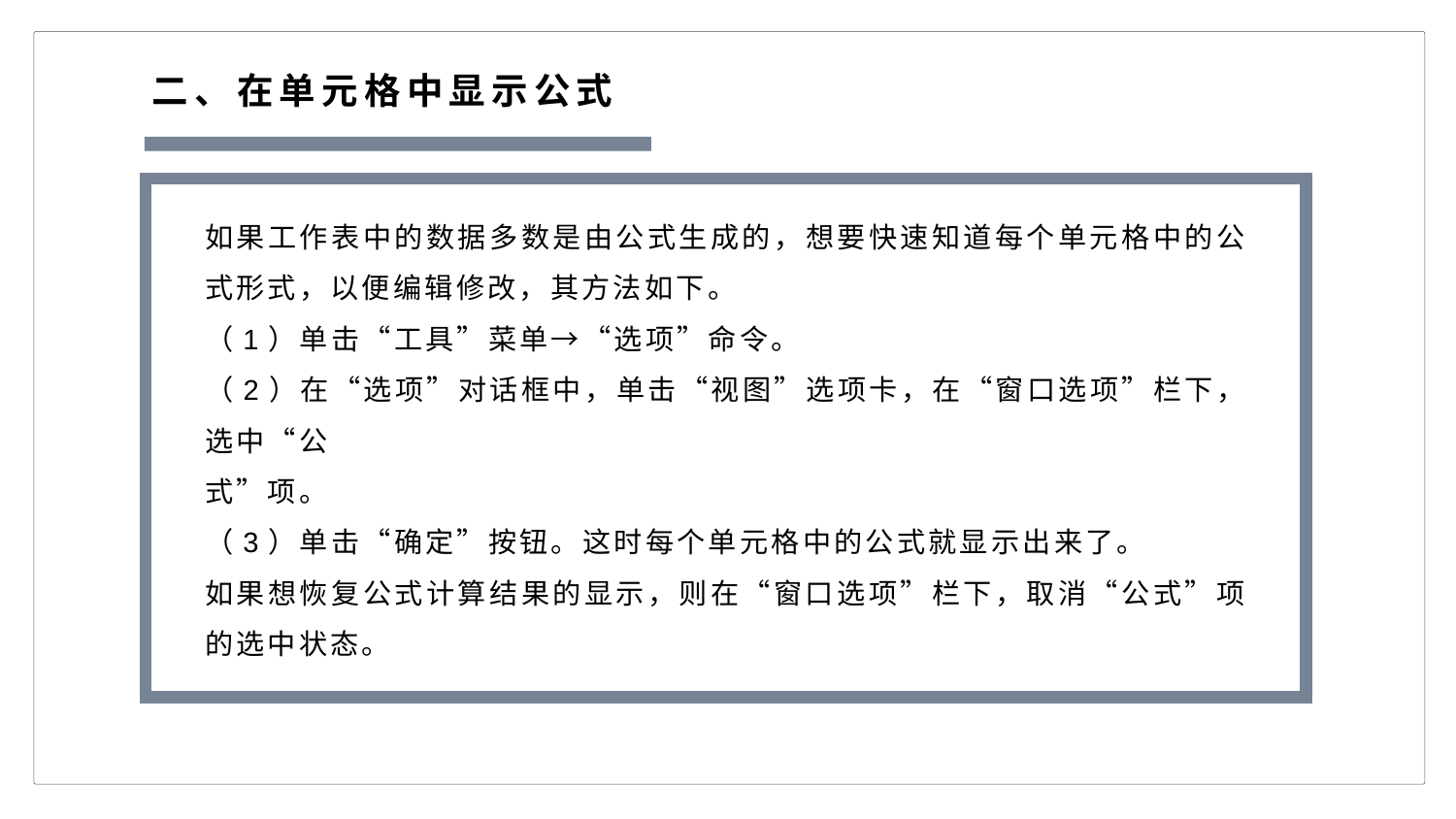

二、在单元格中显示公式

如果工作表中的数据多数是由公式生成的，想要快速知道每个单元格中的公式形式，以便编辑修改，其方法如下。
（1）单击“工具”菜单→“选项”命令。
（2）在“选项”对话框中，单击“视图”选项卡，在“窗口选项”栏下，选中“公
式”项。
（3）单击“确定”按钮。这时每个单元格中的公式就显示出来了。
如果想恢复公式计算结果的显示，则在“窗口选项”栏下，取消“公式”项的选中状态。